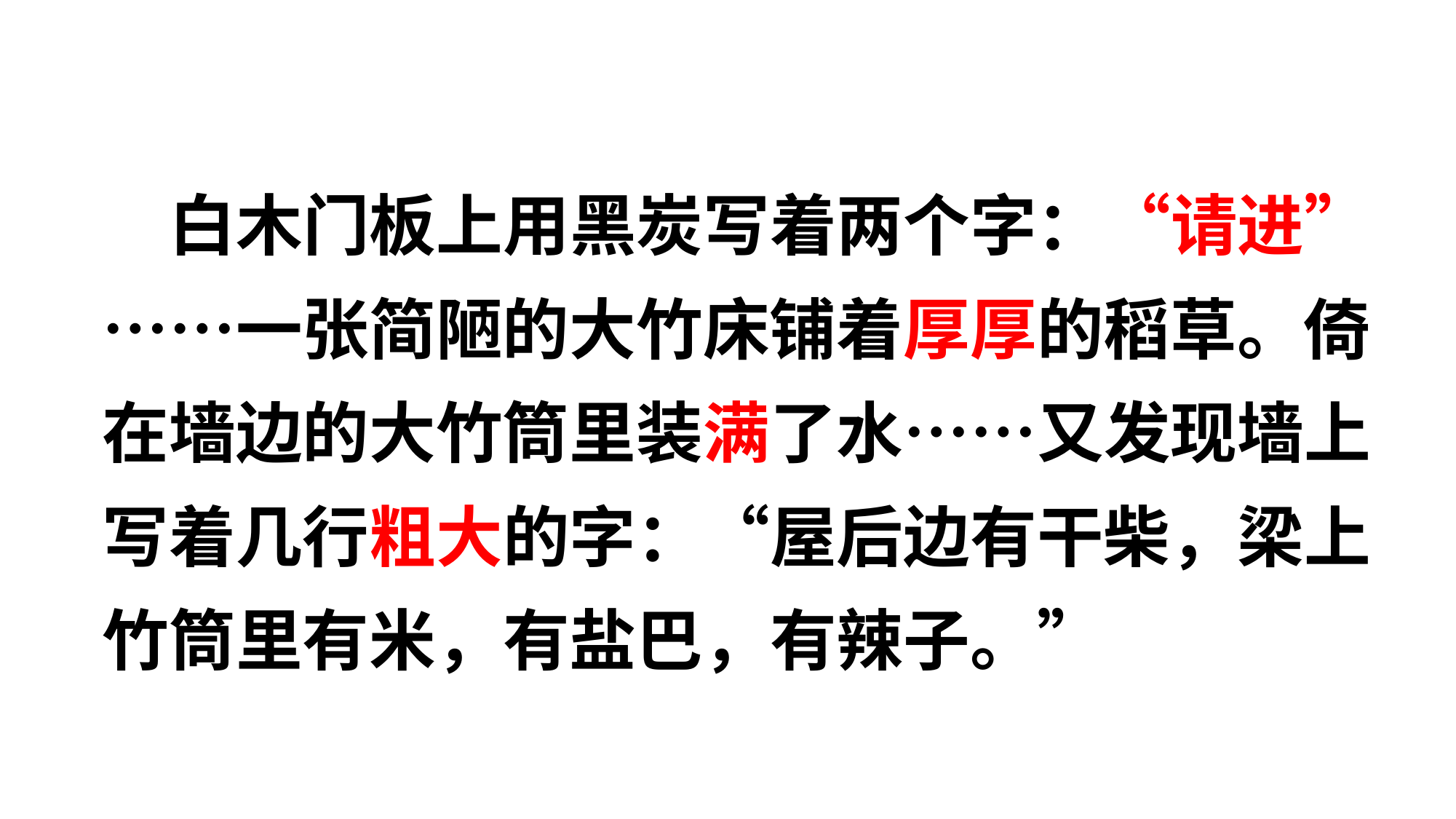

白木门板上用黑炭写着两个字：“请进”……一张简陋的大竹床铺着厚厚的稻草。倚在墙边的大竹筒里装满了水……又发现墙上写着几行粗大的字：“屋后边有干柴，梁上竹筒里有米，有盐巴，有辣子。”